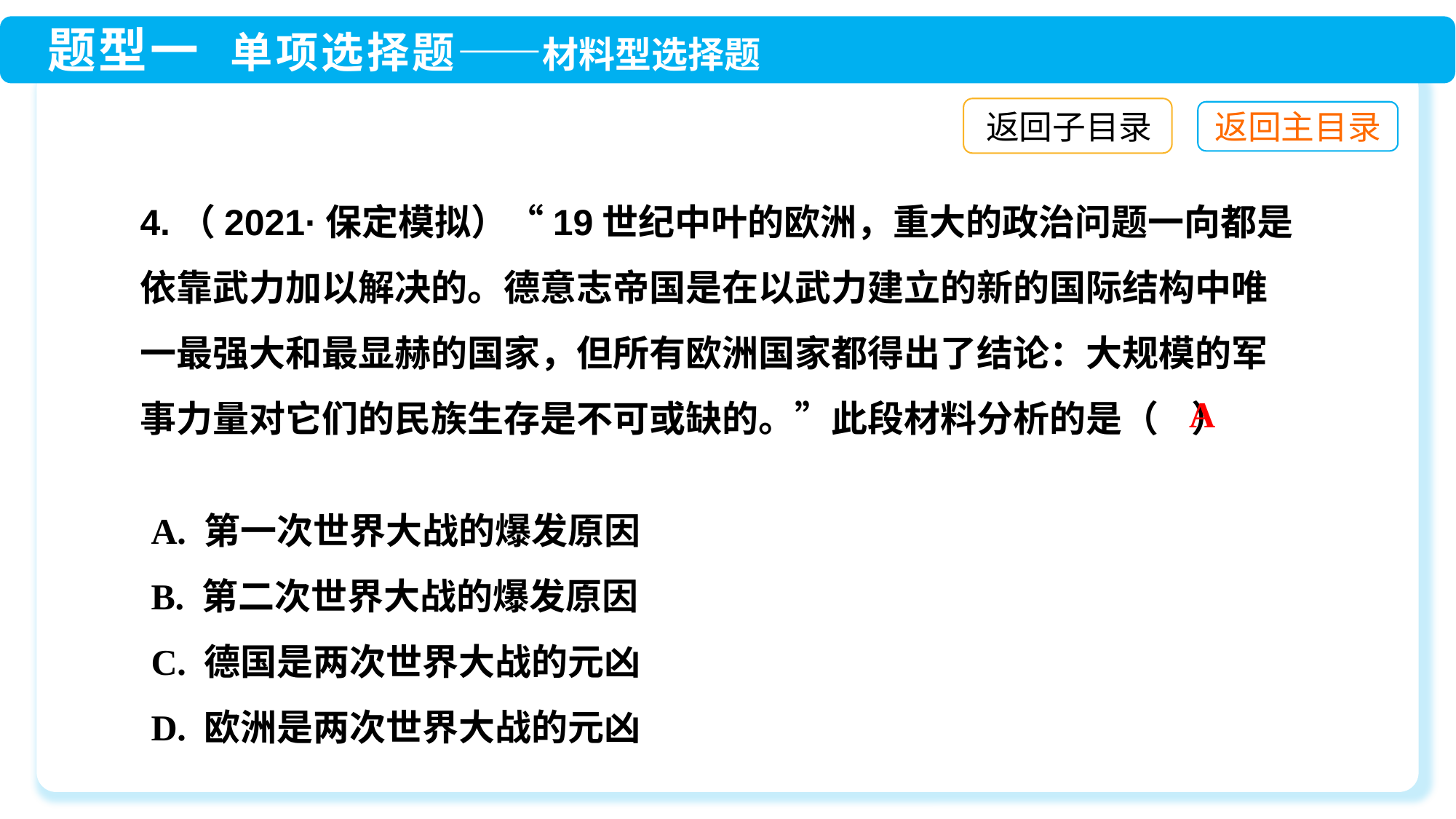

返回子目录
4.（2021·保定模拟）“19世纪中叶的欧洲，重大的政治问题一向都是依靠武力加以解决的。德意志帝国是在以武力建立的新的国际结构中唯一最强大和最显赫的国家，但所有欧洲国家都得出了结论：大规模的军事力量对它们的民族生存是不可或缺的。”此段材料分析的是（    ）
A
A. 第一次世界大战的爆发原因
B. 第二次世界大战的爆发原因
C. 德国是两次世界大战的元凶
D. 欧洲是两次世界大战的元凶